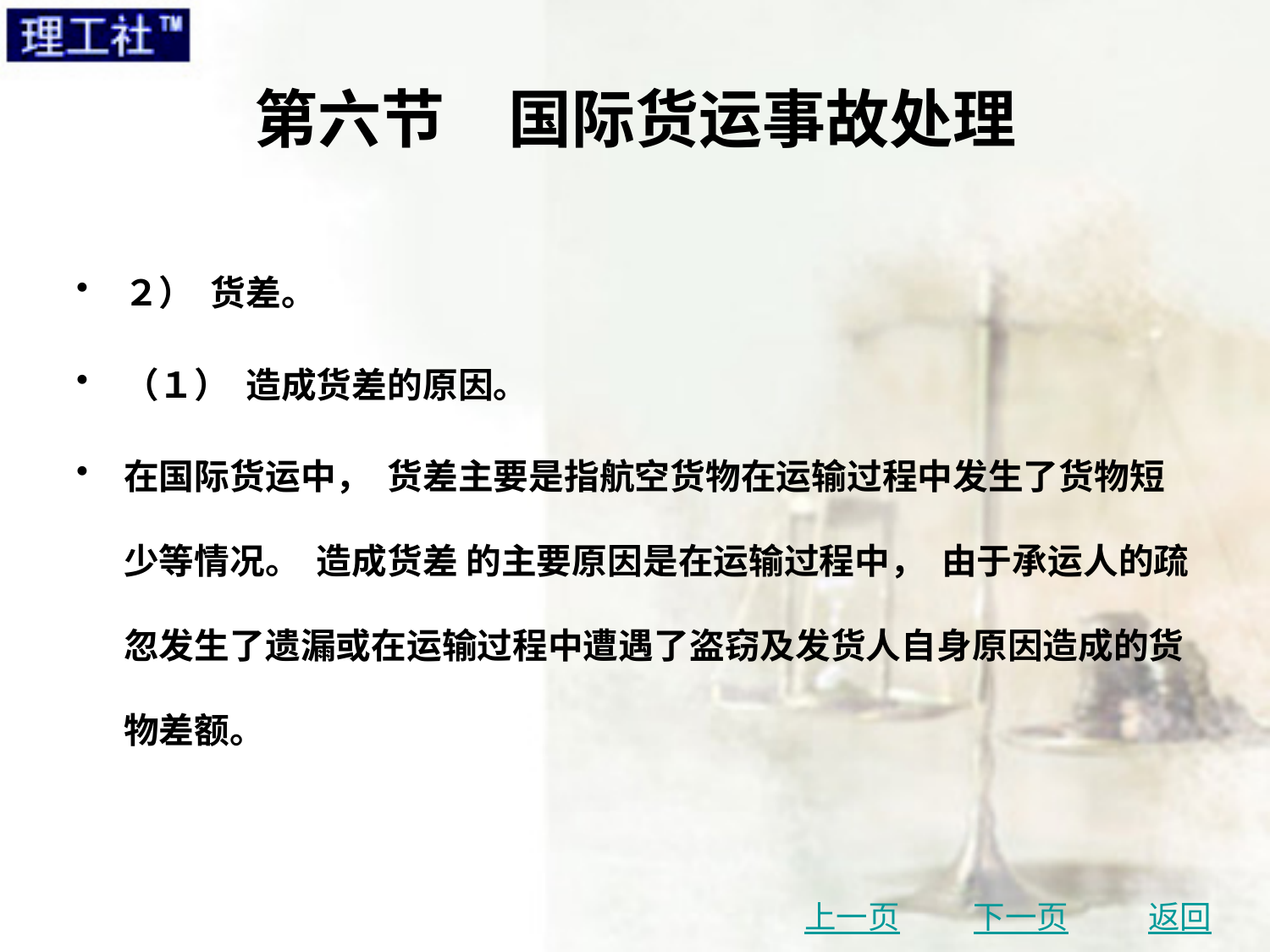

# 第六节　国际货运事故处理
２）  货差。
（１）  造成货差的原因。
在国际货运中，  货差主要是指航空货物在运输过程中发生了货物短少等情况。  造成货差 的主要原因是在运输过程中，  由于承运人的疏忽发生了遗漏或在运输过程中遭遇了盗窃及发货人自身原因造成的货物差额。

上一页
下一页
返回